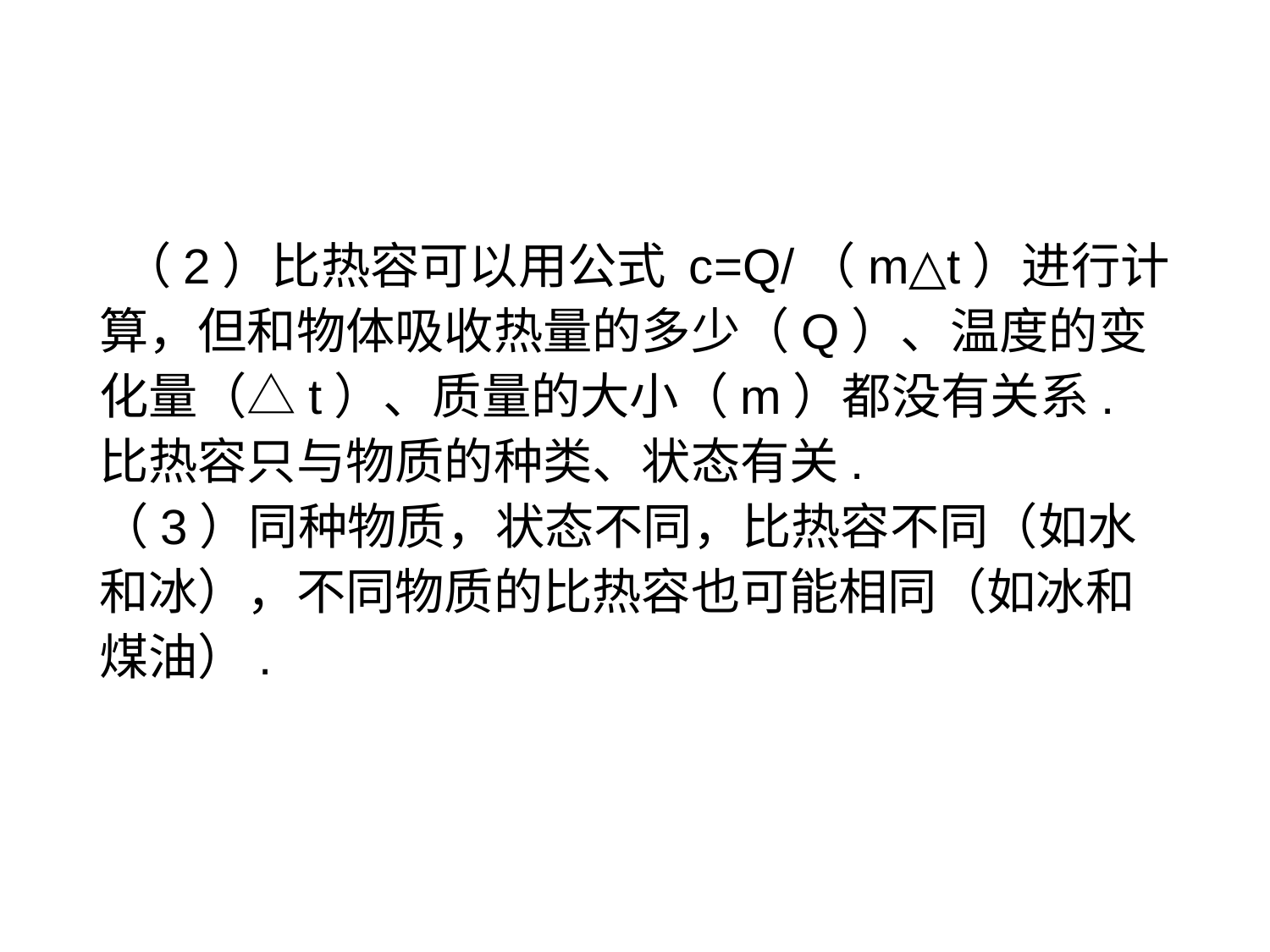

（2）比热容可以用公式 c=Q/（m△t）进行计算，但和物体吸收热量的多少（Q）、温度的变化量（△t）、质量的大小（m）都没有关系. 比热容只与物质的种类、状态有关.
（3）同种物质，状态不同，比热容不同（如水和冰），不同物质的比热容也可能相同（如冰和煤油）.